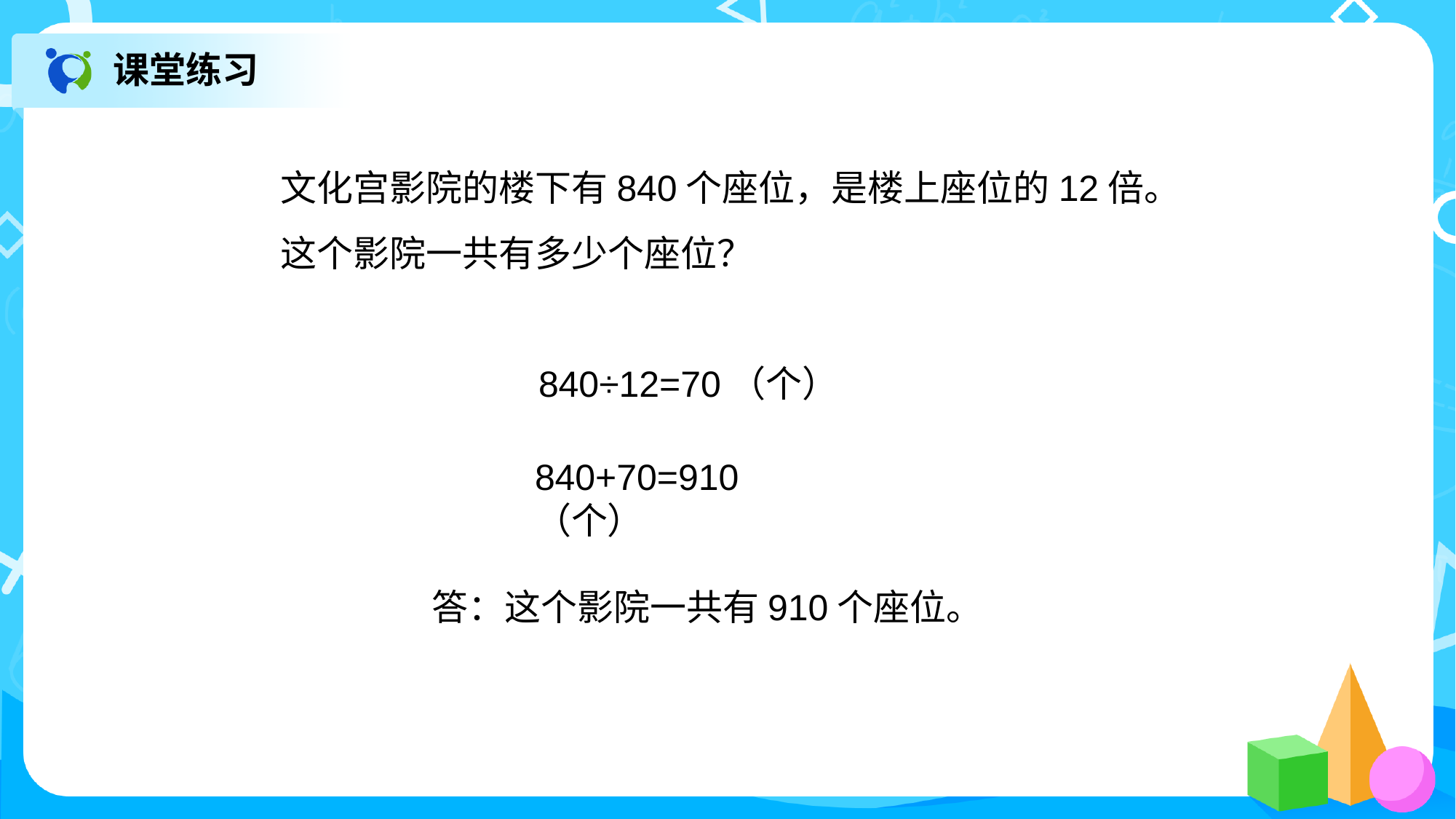

课堂练习
文化宫影院的楼下有840个座位，是楼上座位的12倍。这个影院一共有多少个座位？
840÷12=70（个）
840+70=910（个）
答：这个影院一共有910个座位。